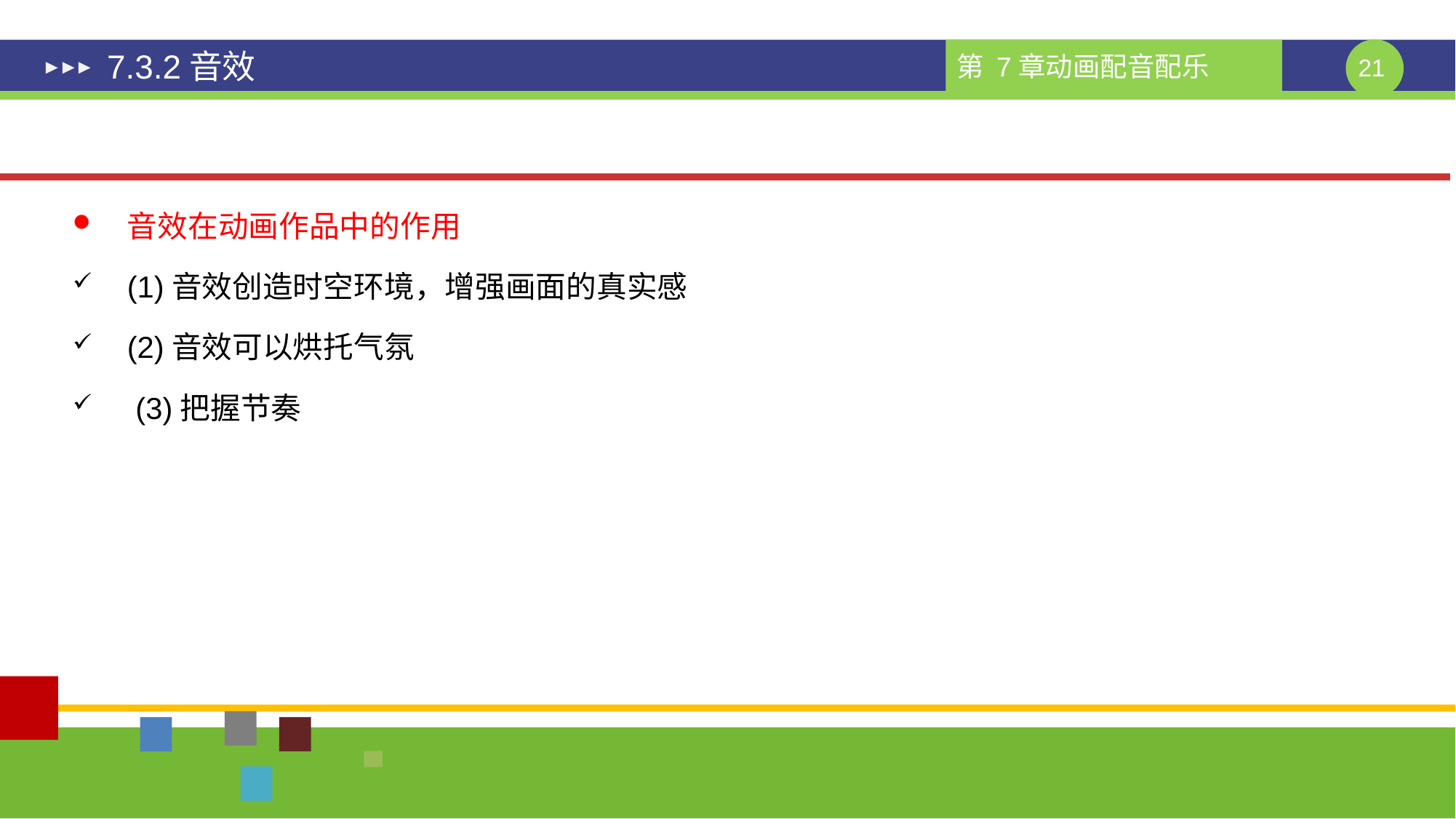

# 7.3.2音效

音效在动画作品中的作用
(1)音效创造时空环境，增强画面的真实感
(2)音效可以烘托气氛
 (3)把握节奏